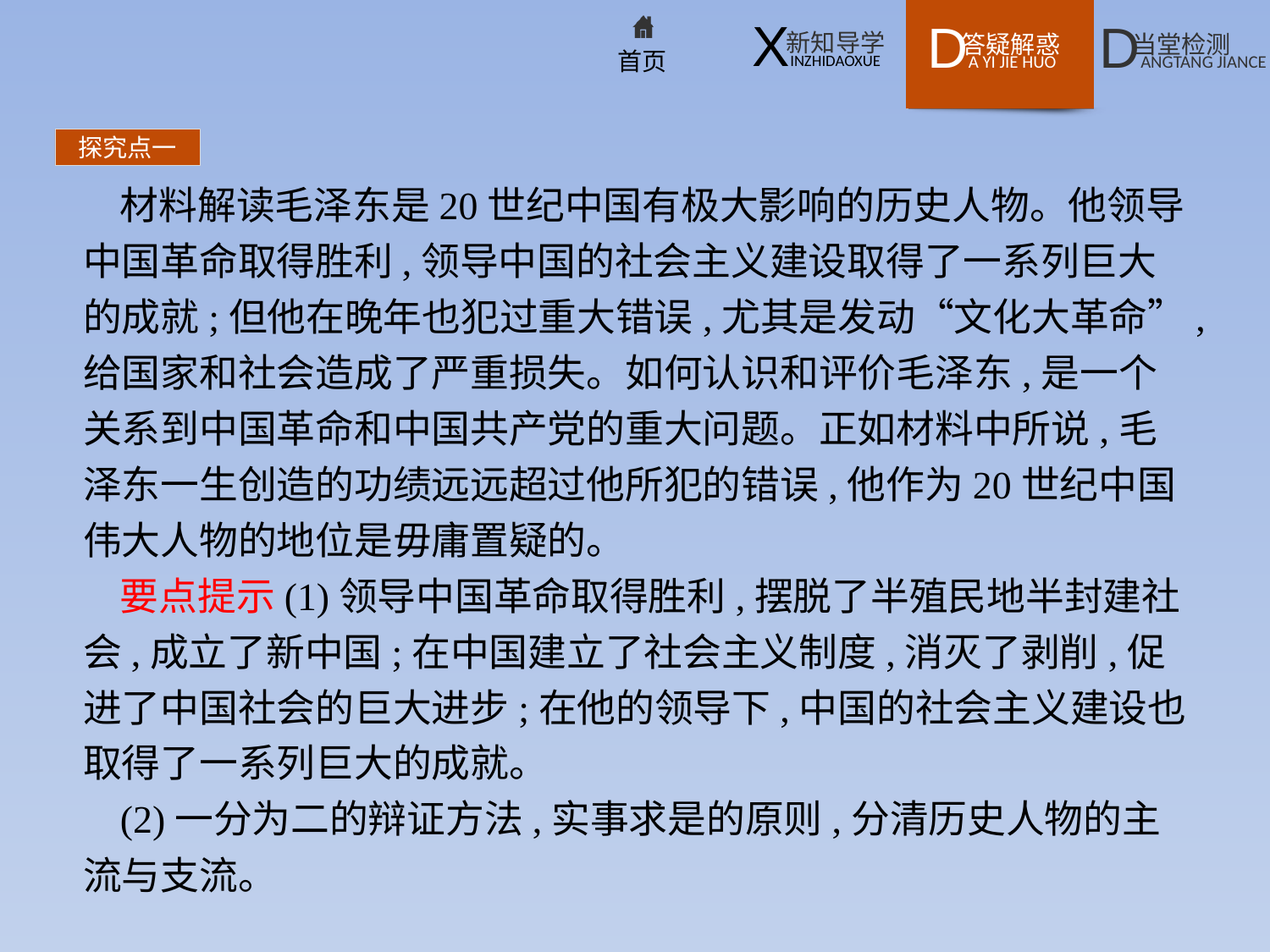

探究点一
材料解读毛泽东是20世纪中国有极大影响的历史人物。他领导中国革命取得胜利,领导中国的社会主义建设取得了一系列巨大的成就;但他在晚年也犯过重大错误,尤其是发动“文化大革命”,给国家和社会造成了严重损失。如何认识和评价毛泽东,是一个关系到中国革命和中国共产党的重大问题。正如材料中所说,毛泽东一生创造的功绩远远超过他所犯的错误,他作为20世纪中国伟大人物的地位是毋庸置疑的。
要点提示(1)领导中国革命取得胜利,摆脱了半殖民地半封建社会,成立了新中国;在中国建立了社会主义制度,消灭了剥削,促进了中国社会的巨大进步;在他的领导下,中国的社会主义建设也取得了一系列巨大的成就。
(2)一分为二的辩证方法,实事求是的原则,分清历史人物的主流与支流。